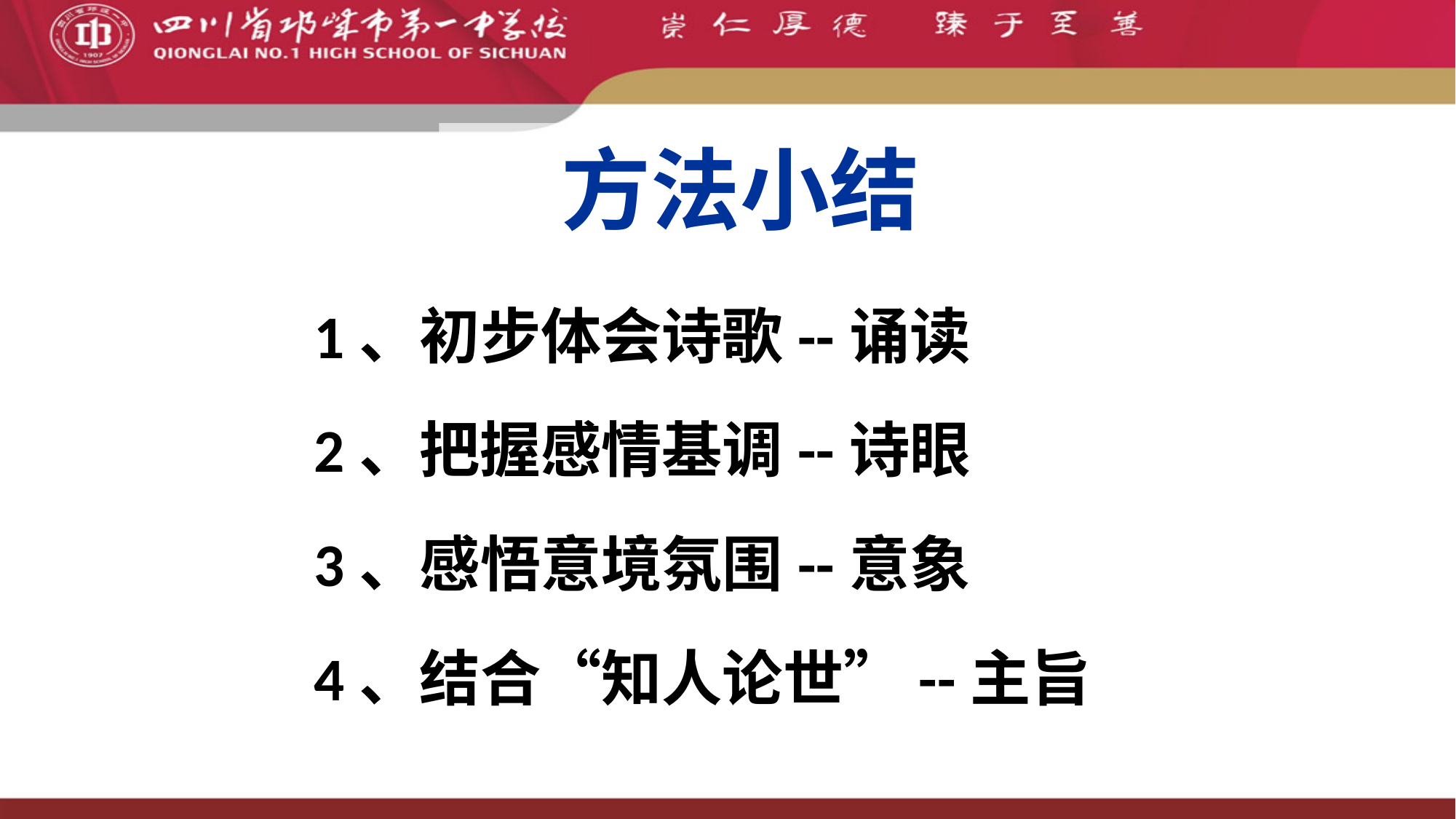

#
方法小结

1、初步体会诗歌--诵读
2、把握感情基调--诗眼
3、感悟意境氛围--意象
4、结合“知人论世”--主旨